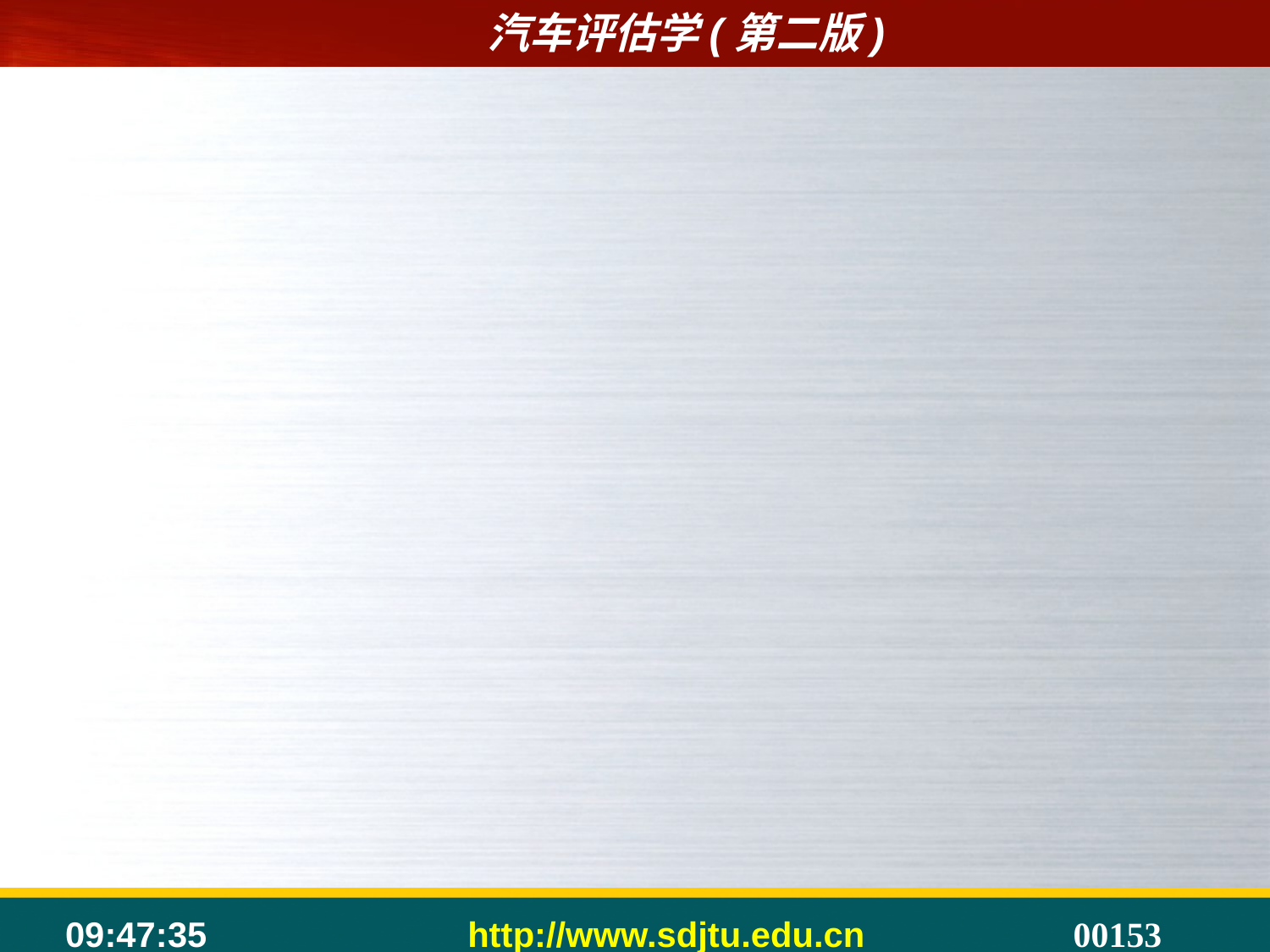

#
6.3.4机械类零件的修与换
	1.悬挂系统、转向系统零件
	汽车悬挂系统中的任何零件是不允许用校正的方法进行修理的，当车轮定位仪器检测出车轮定位不合格时，用肉眼和一般量具无法判断出具体损伤和变形的零部件，不要轻易做出更换悬挂系统中某个零件的决定。
	悬挂系统与车轮定位的关系为：对非承载式车身而言，正确的车轮定位的前提是正确的车架形状和尺寸；对承载式车身而言，正确的车轮定位的前提是正确的车身定位尺寸。车身定位尺寸的允许偏差一般在1mm～3mm。
	车轮外倾、主销内倾、主销后倾等参数都与车身定位尺寸密切相关。如果数据不对，首先分析是否因碰撞造成，由于碰撞事故不可能造成轮胎的不均匀磨损，可通过检查轮胎的磨损是否均匀，初步判断事故前的车轮定位情况。再检查车身定位尺寸，相关定位尺寸正确后，做车轮定位检测。如果此时车轮定位检测仍不合格，再根据其结构、维修手册判断具体的损伤部件，逐一更换、检测，直至损伤部件确认为止。上述过程通常是一个非常复杂而繁琐的过程，又是一个技术含量较高的工作，由于悬挂系统中的零件都属于安全部件，价格较高，鉴定评估工作切不可轻率马虎。
	转向机构中的零件也有类似问题。